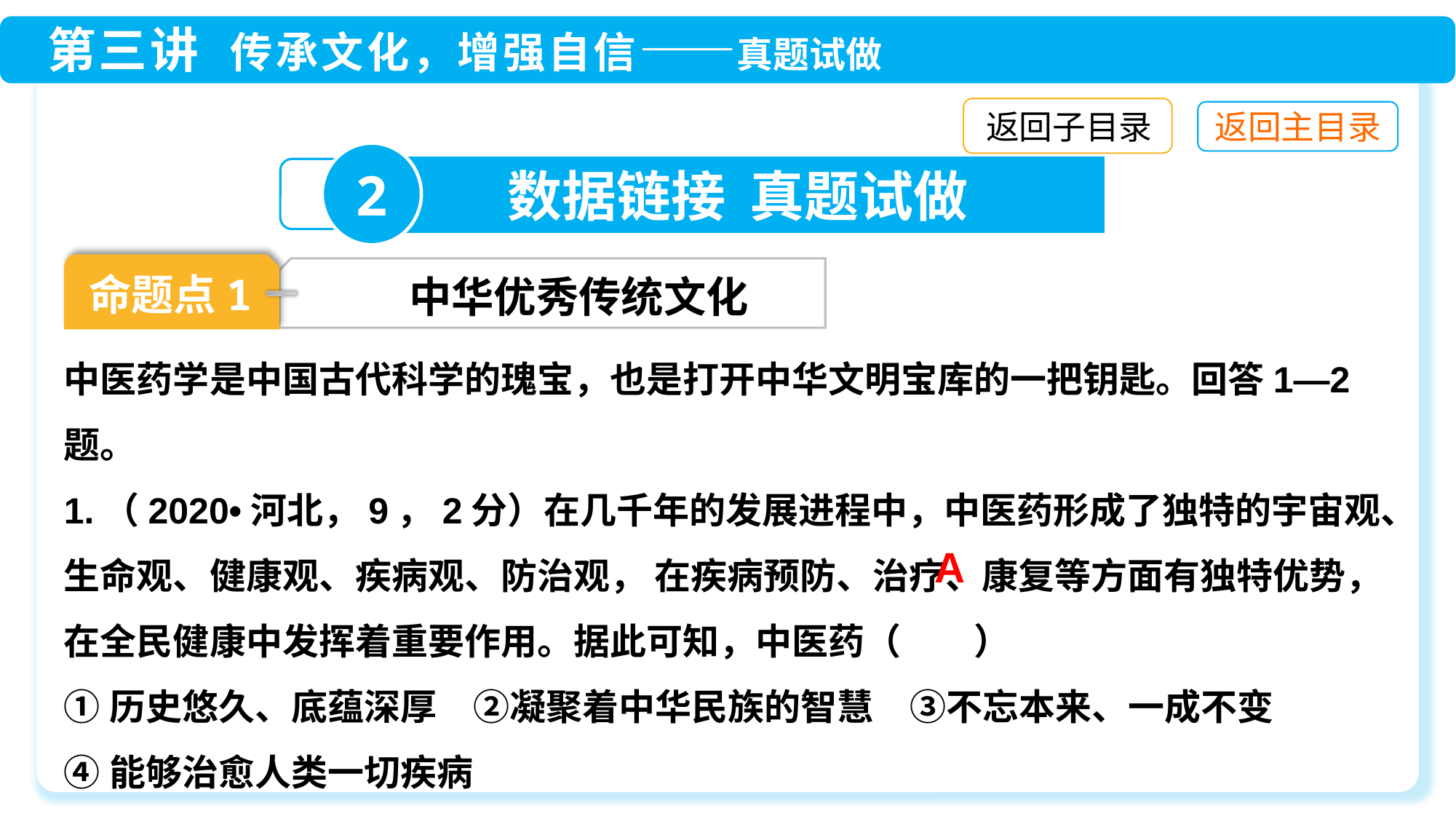

返回子目录

2
数据链接  真题试做

命题点1
中华优秀传统文化

中医药学是中国古代科学的瑰宝，也是打开中华文明宝库的一把钥匙。回答1—2题。
1.（2020•河北，9，2分）在几千年的发展进程中，中医药形成了独特的宇宙观、生命观、健康观、疾病观、防治观， 在疾病预防、治疗、康复等方面有独特优势，在全民健康中发挥着重要作用。据此可知，中医药（　　）
①历史悠久、底蕴深厚　②凝聚着中华民族的智慧　③不忘本来、一成不变
④能够治愈人类一切疾病
A.①②　　　　B.①④        C.②③　　　	D.③④
A